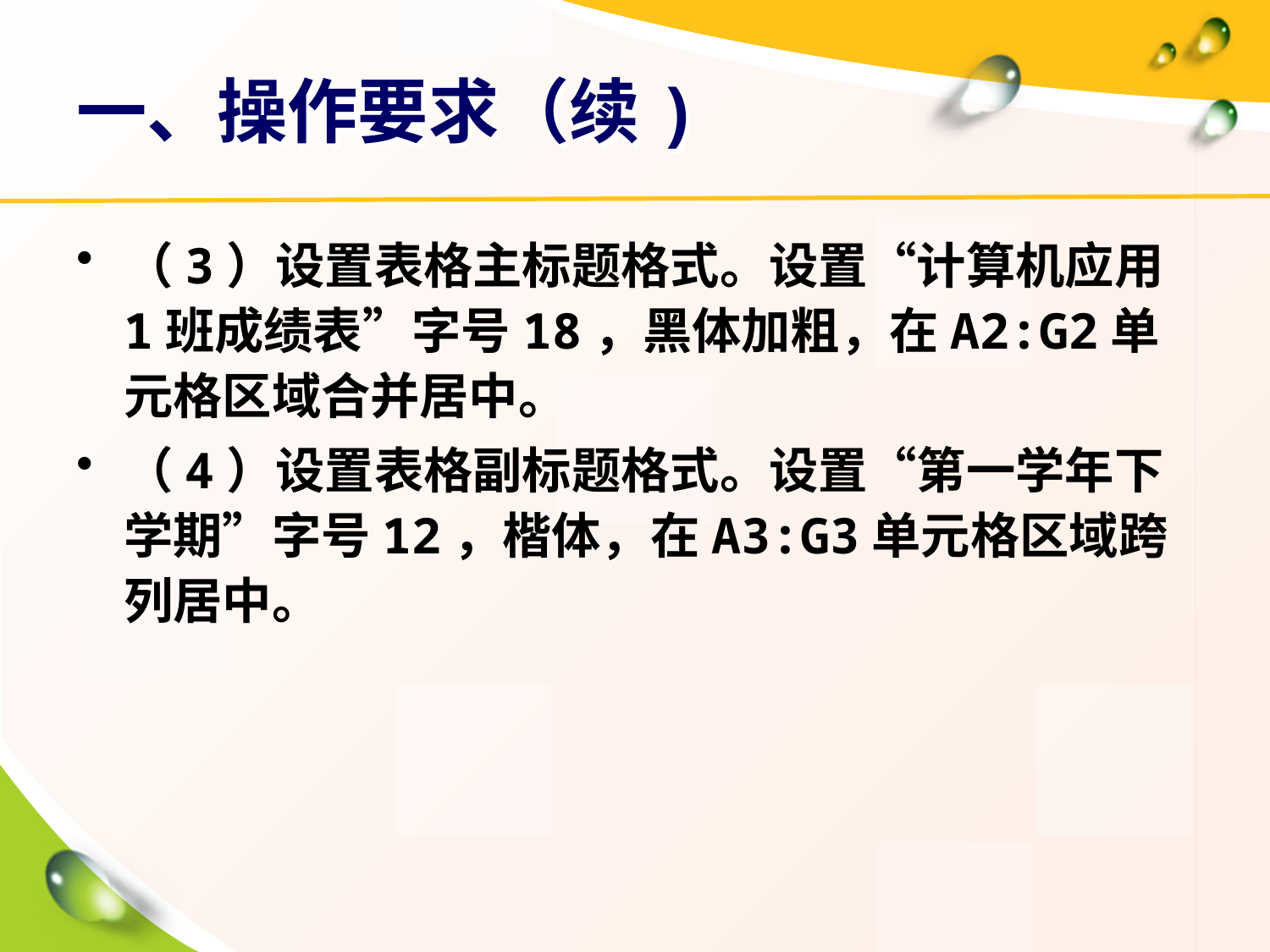

# 一、操作要求（续)
（3）设置表格主标题格式。设置“计算机应用1班成绩表”字号18，黑体加粗，在A2:G2单元格区域合并居中。
（4）设置表格副标题格式。设置“第一学年下学期”字号12，楷体，在A3:G3单元格区域跨列居中。